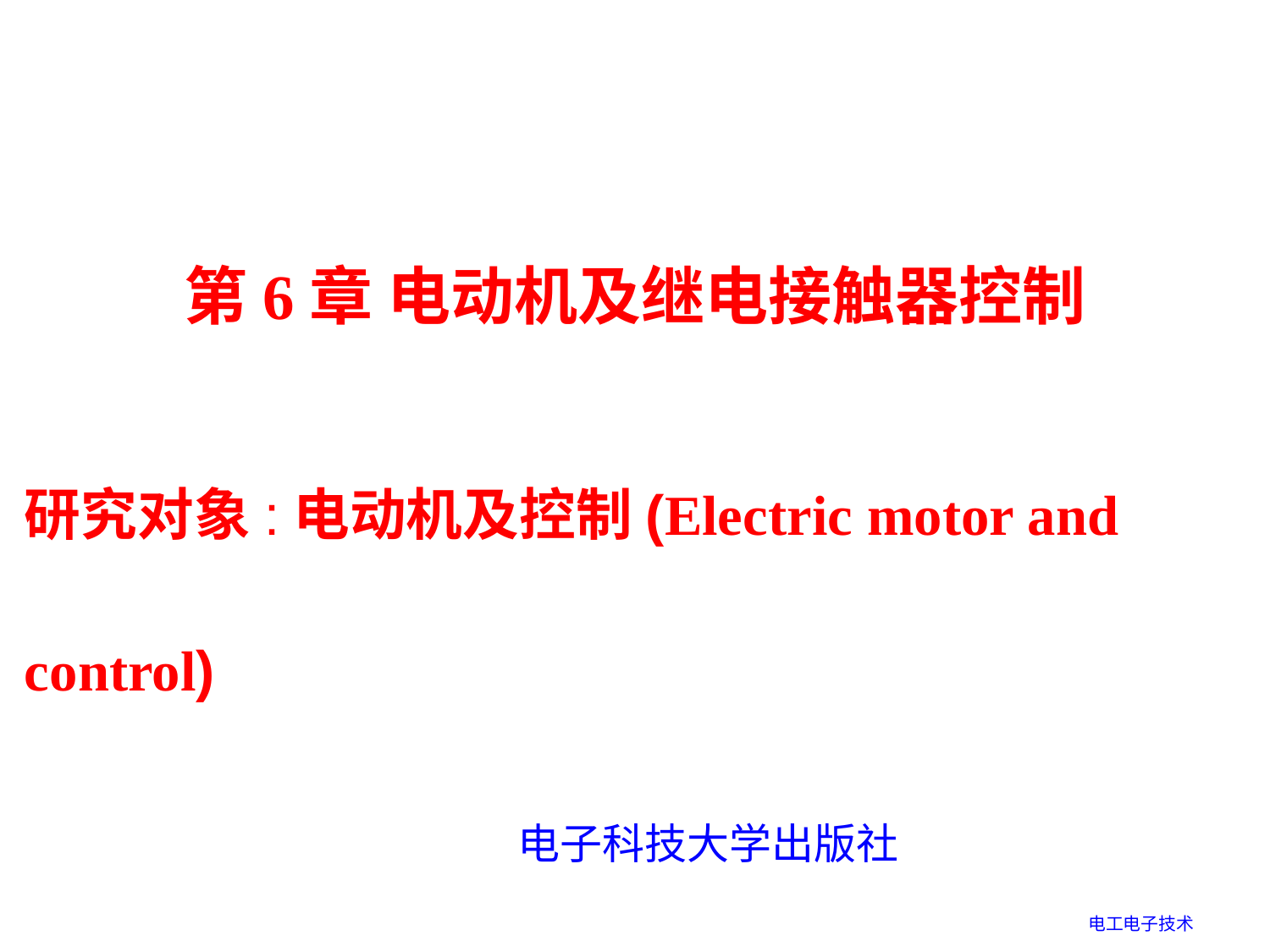

# 第6章 电动机及继电接触器控制
研究对象:电动机及控制(Electric motor and control)
电子科技大学出版社

电工电子技术